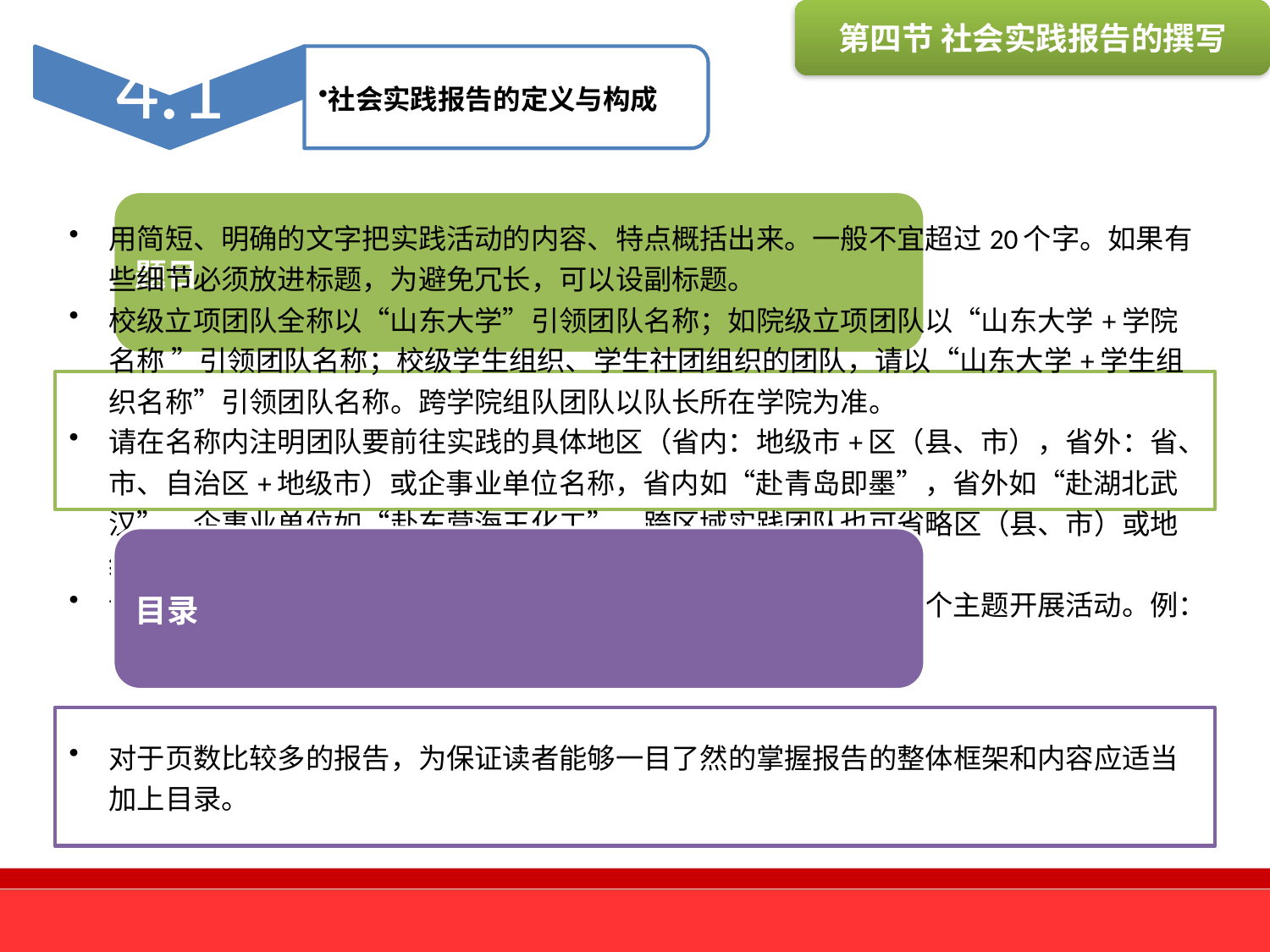

第四节 社会实践报告的撰写
社会实践报告的定义与构成
4.1
题目
对于页数比较多的报告，为保证读者能够一目了然的掌握报告的整体框架和内容应适当加上目录。
目录
校级立项团队全称以“山东大学”引领团队名称；如院级立项团队以“山东大学+学院名称 ”引领团队名称；校级学生组织、学生社团组织的团队，请以“山东大学+学生组织名称”引领团队名称。跨学院组队团队以队长所在学院为准。
请在名称内注明团队要前往实践的具体地区（省内：地级市+区（县、市），省外：省、市、自治区+地级市）或企事业单位名称，省内如“赴青岛即墨”，省外如“赴湖北武汉”，企事业单位如“赴东营海王化工”。跨区域实践团队也可省略区（县、市）或地级市甚至省、市、自治区名称，也可同时出现多个区域名称。